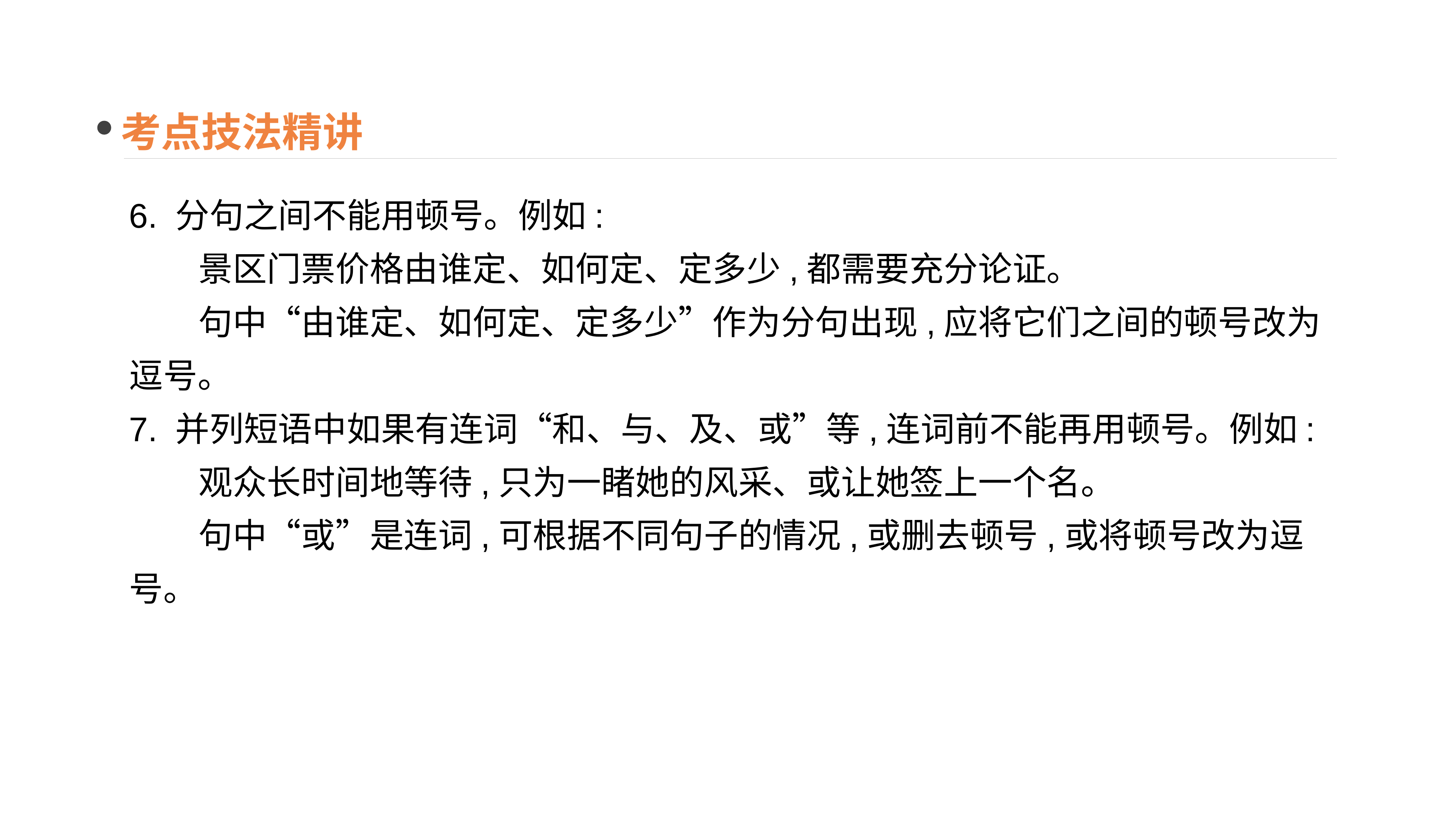

考点技法精讲

6. 分句之间不能用顿号。例如:
        景区门票价格由谁定、如何定、定多少,都需要充分论证。
        句中“由谁定、如何定、定多少”作为分句出现,应将它们之间的顿号改为逗号。
7. 并列短语中如果有连词“和、与、及、或”等,连词前不能再用顿号。例如:
        观众长时间地等待,只为一睹她的风采、或让她签上一个名。
        句中“或”是连词,可根据不同句子的情况,或删去顿号,或将顿号改为逗号。